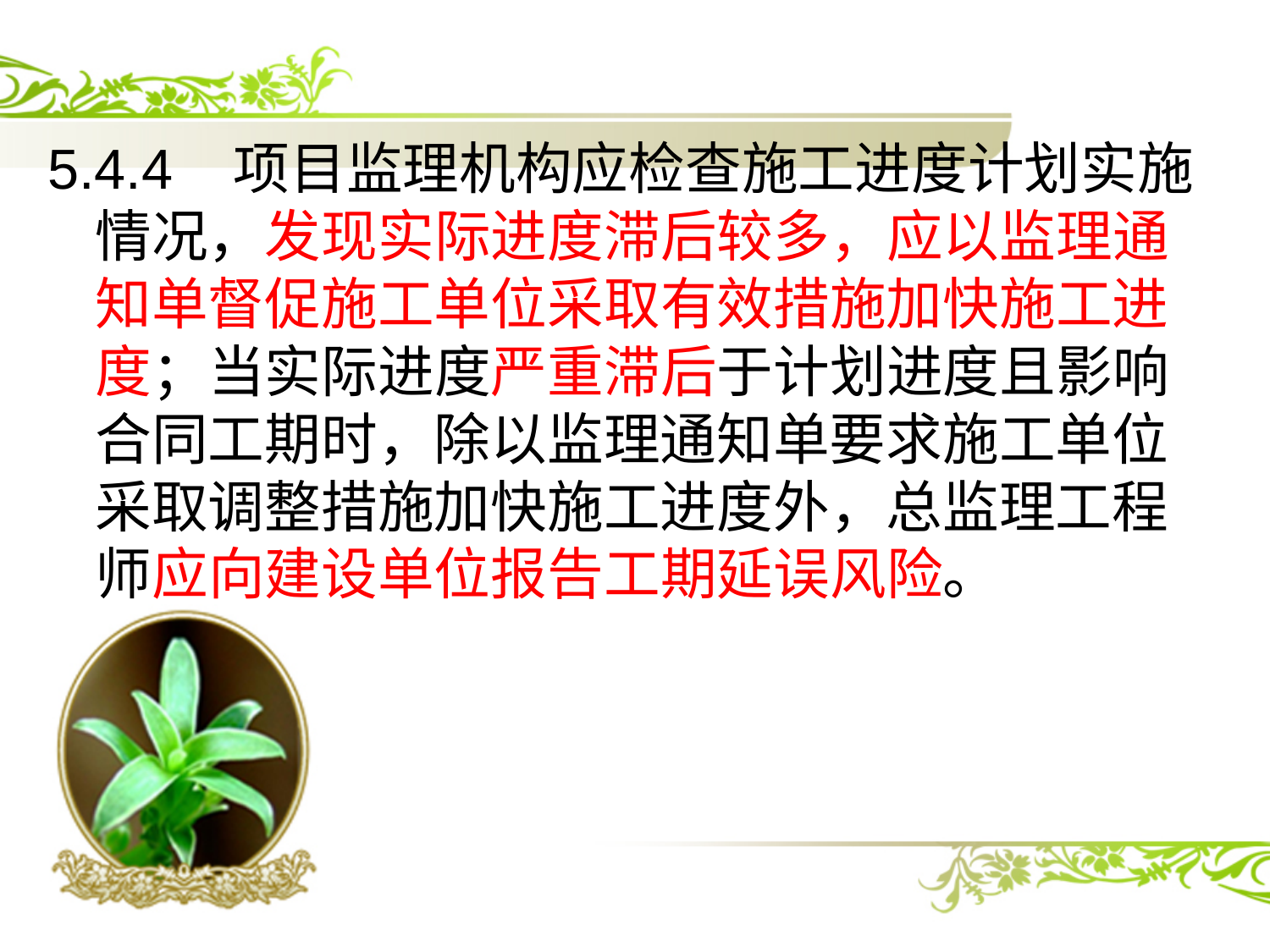

5.4.4   项目监理机构应检查施工进度计划实施情况，发现实际进度滞后较多，应以监理通知单督促施工单位采取有效措施加快施工进度；当实际进度严重滞后于计划进度且影响合同工期时，除以监理通知单要求施工单位采取调整措施加快施工进度外，总监理工程师应向建设单位报告工期延误风险。